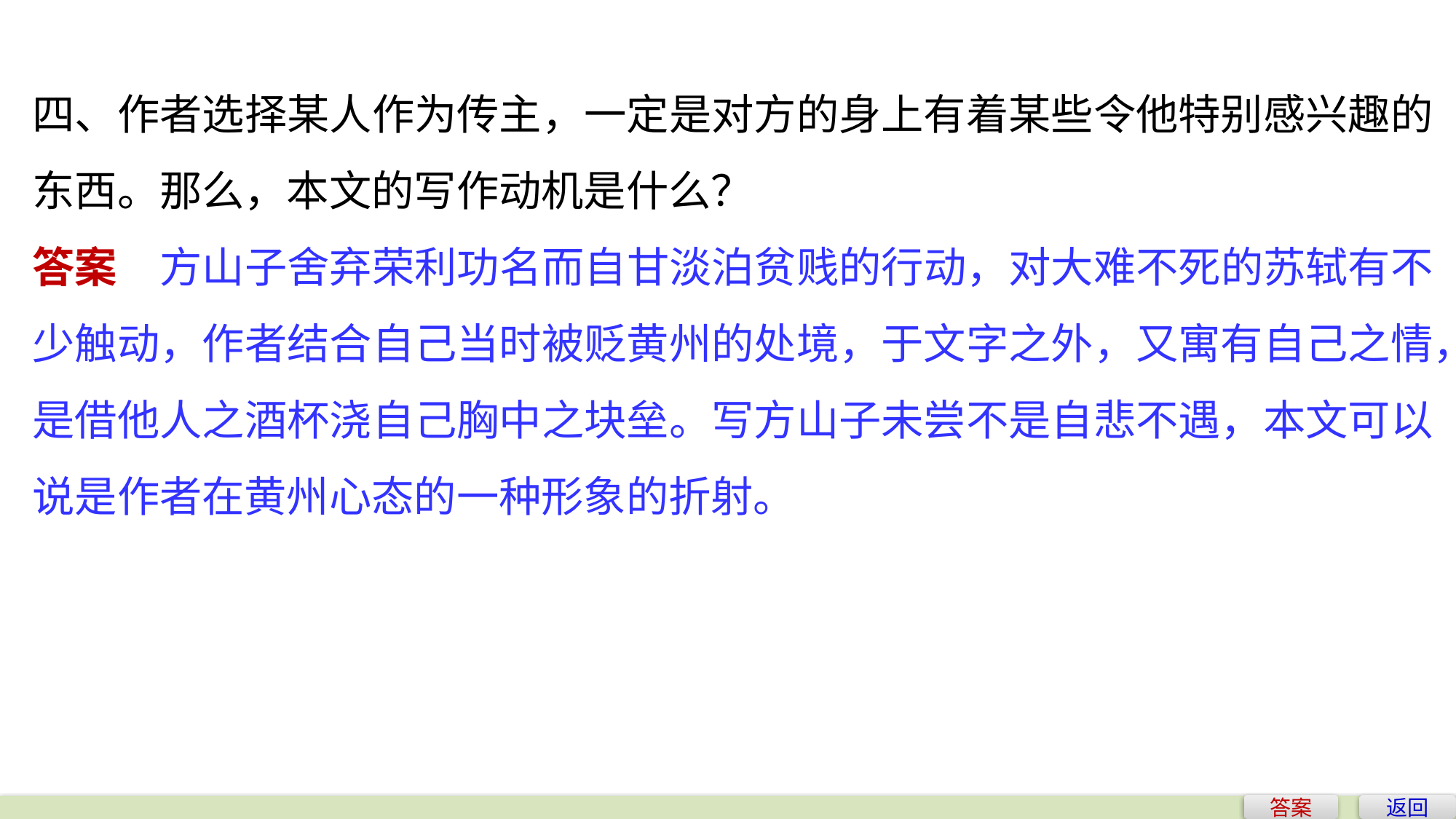

四、作者选择某人作为传主，一定是对方的身上有着某些令他特别感兴趣的东西。那么，本文的写作动机是什么？
答案　方山子舍弃荣利功名而自甘淡泊贫贱的行动，对大难不死的苏轼有不少触动，作者结合自己当时被贬黄州的处境，于文字之外，又寓有自己之情，是借他人之酒杯浇自己胸中之块垒。写方山子未尝不是自悲不遇，本文可以说是作者在黄州心态的一种形象的折射。
答案
返回